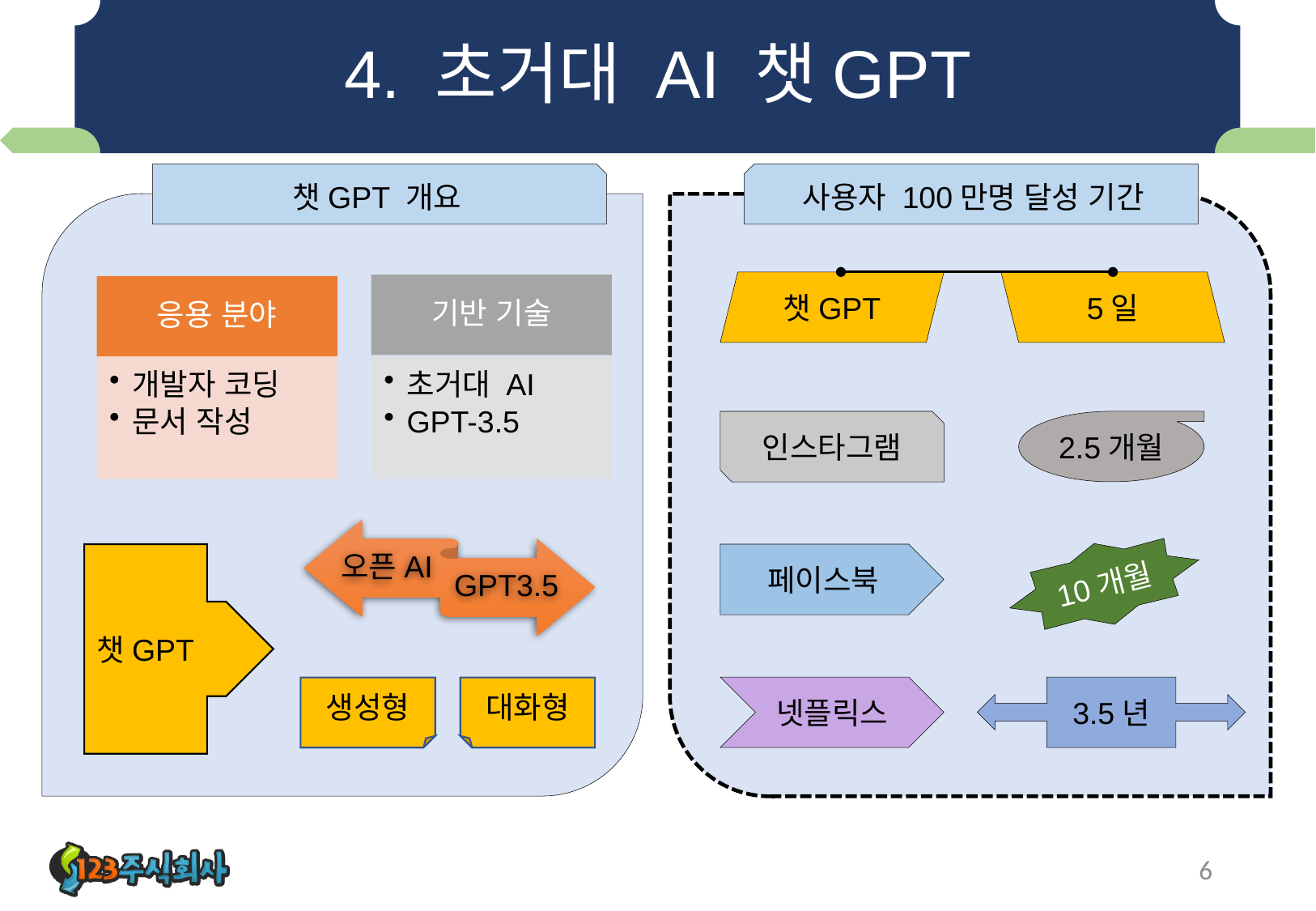

# 4. 초거대 AI 챗GPT
챗GPT 개요
사용자 100만명 달성 기간

챗GPT
5일
응용 분야
개발자 코딩
문서 작성
기반 기술
초거대 AI
GPT-3.5
인스타그램

2.5개월
오픈AI
GPT3.5
10개월
챗GPT
페이스북
넷플릭스
3.5년
생성형
대화형
6